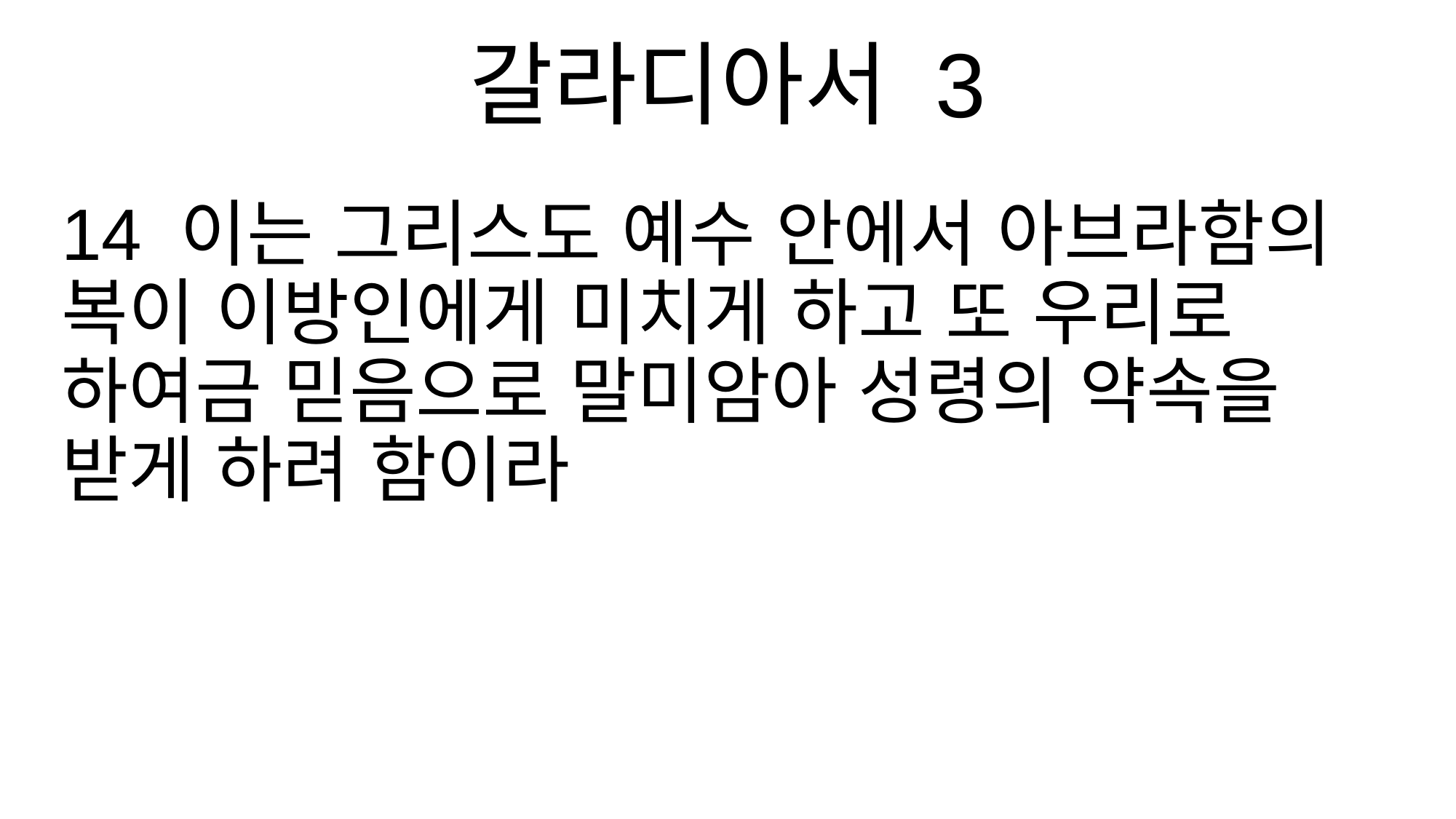

갈라디아서 3
14 이는 그리스도 예수 안에서 아브라함의 복이 이방인에게 미치게 하고 또 우리로 하여금 믿음으로 말미암아 성령의 약속을 받게 하려 함이라